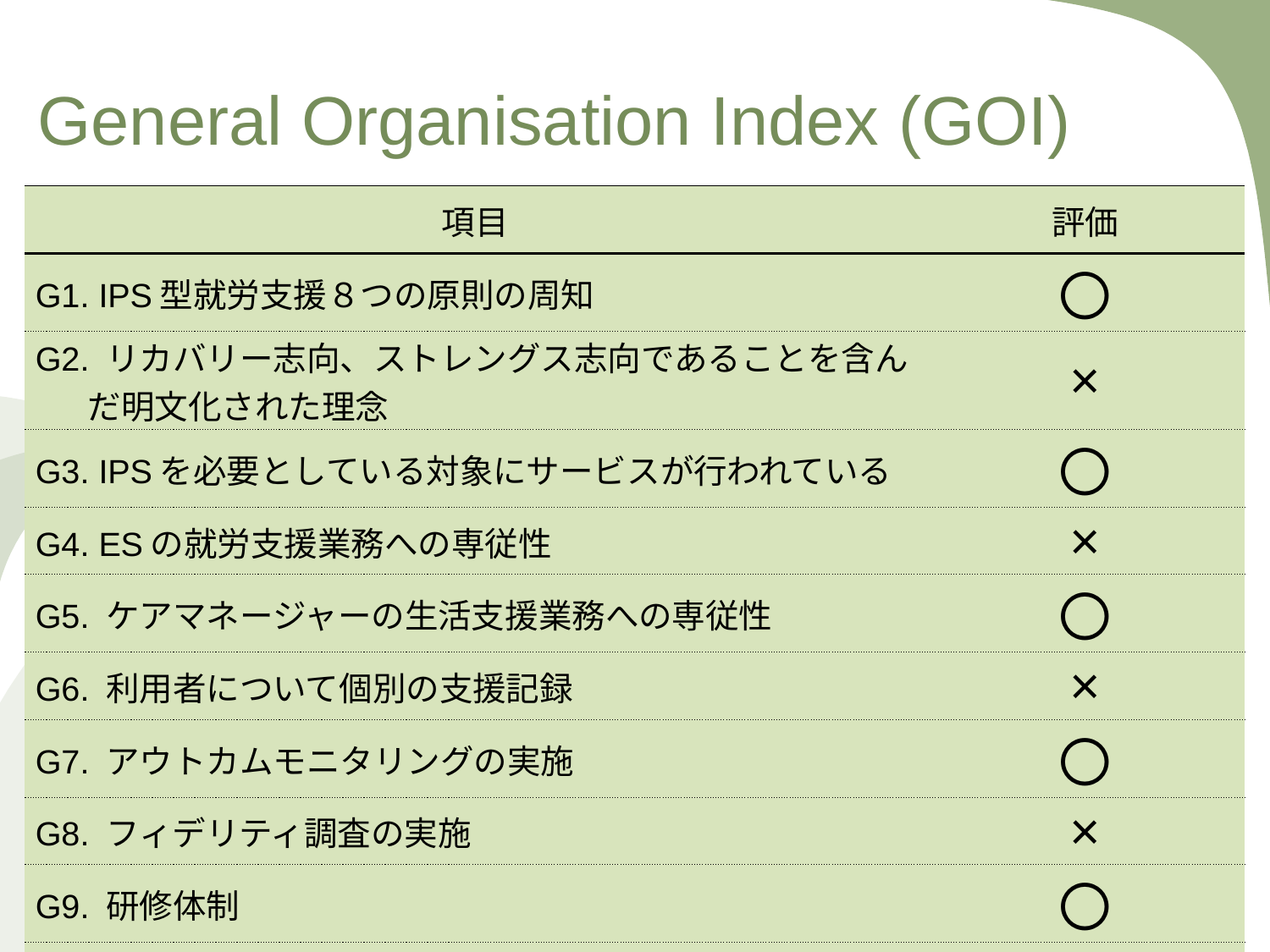

# General Organisation Index (GOI)
| 項目 | 評価 |
| --- | --- |
| G1. IPS型就労支援８つの原則の周知 | 〇 |
| G2. リカバリー志向、ストレングス志向であることを含んだ明文化された理念 | × |
| G3. IPSを必要としている対象にサービスが行われている | 〇 |
| G4. ESの就労支援業務への専従性 | × |
| G5. ケアマネージャーの生活支援業務への専従性 | 〇 |
| G6. 利用者について個別の支援記録 | × |
| G7. アウトカムモニタリングの実施 | 〇 |
| G8. フィデリティ調査の実施 | × |
| G9. 研修体制 | 〇 |
| G10. 個別就労支援のプログラムアシスタント | × |